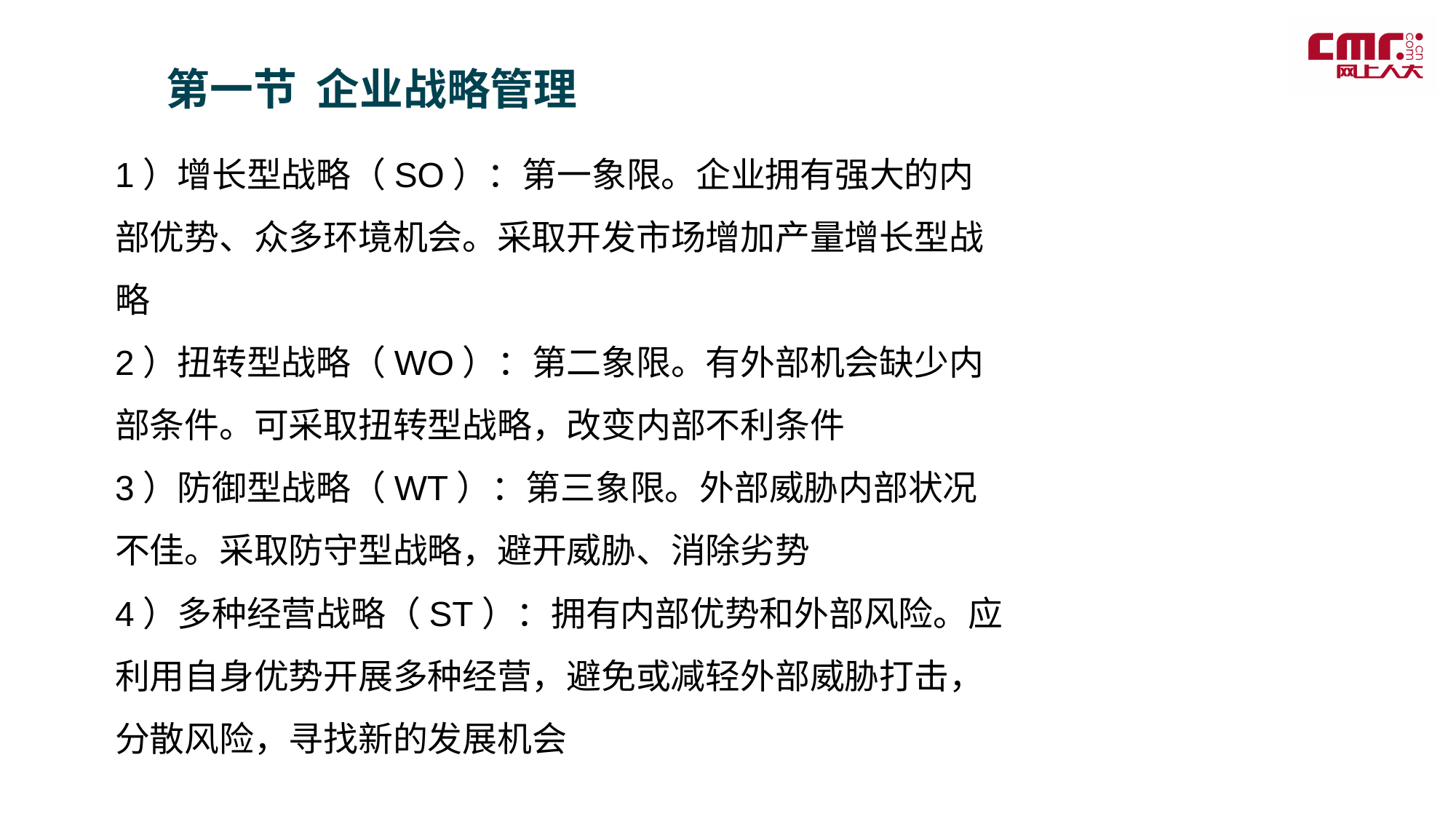

第一节  企业战略管理
1）增长型战略（SO）：第一象限。企业拥有强大的内部优势、众多环境机会。采取开发市场增加产量增长型战略
2）扭转型战略（WO）：第二象限。有外部机会缺少内部条件。可采取扭转型战略，改变内部不利条件
3）防御型战略（WT）：第三象限。外部威胁内部状况不佳。采取防守型战略，避开威胁、消除劣势
4）多种经营战略（ST）：拥有内部优势和外部风险。应利用自身优势开展多种经营，避免或减轻外部威胁打击，分散风险，寻找新的发展机会